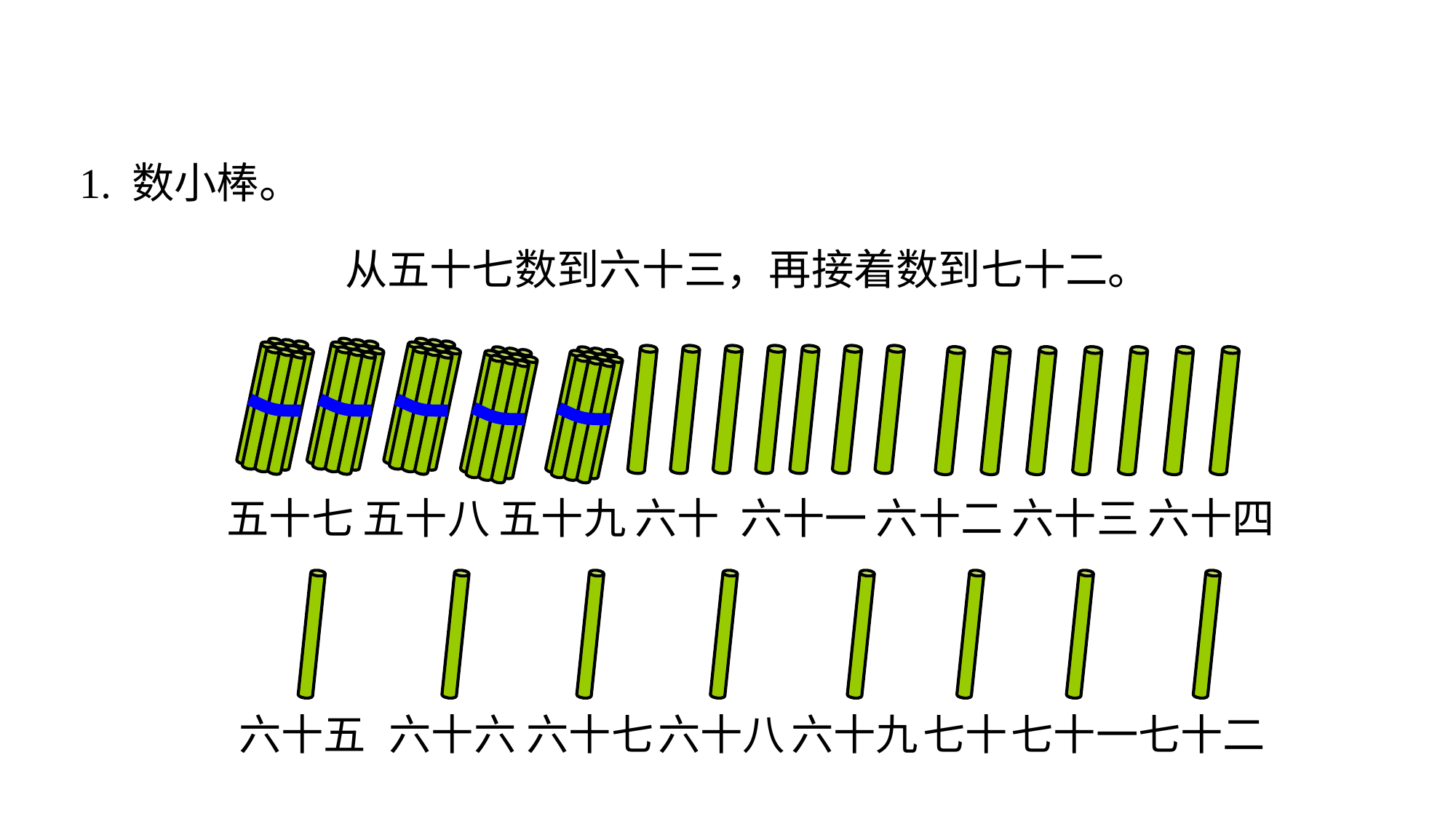

# 三、巩固练习
1. 数小棒。
从五十七数到六十三，再接着数到七十二。

五十七
五十八
五十九
六十
六十一
六十二
六十三
六十四

六十五
六十七
六十八
六十九
七十
七十一
七十二
六十六